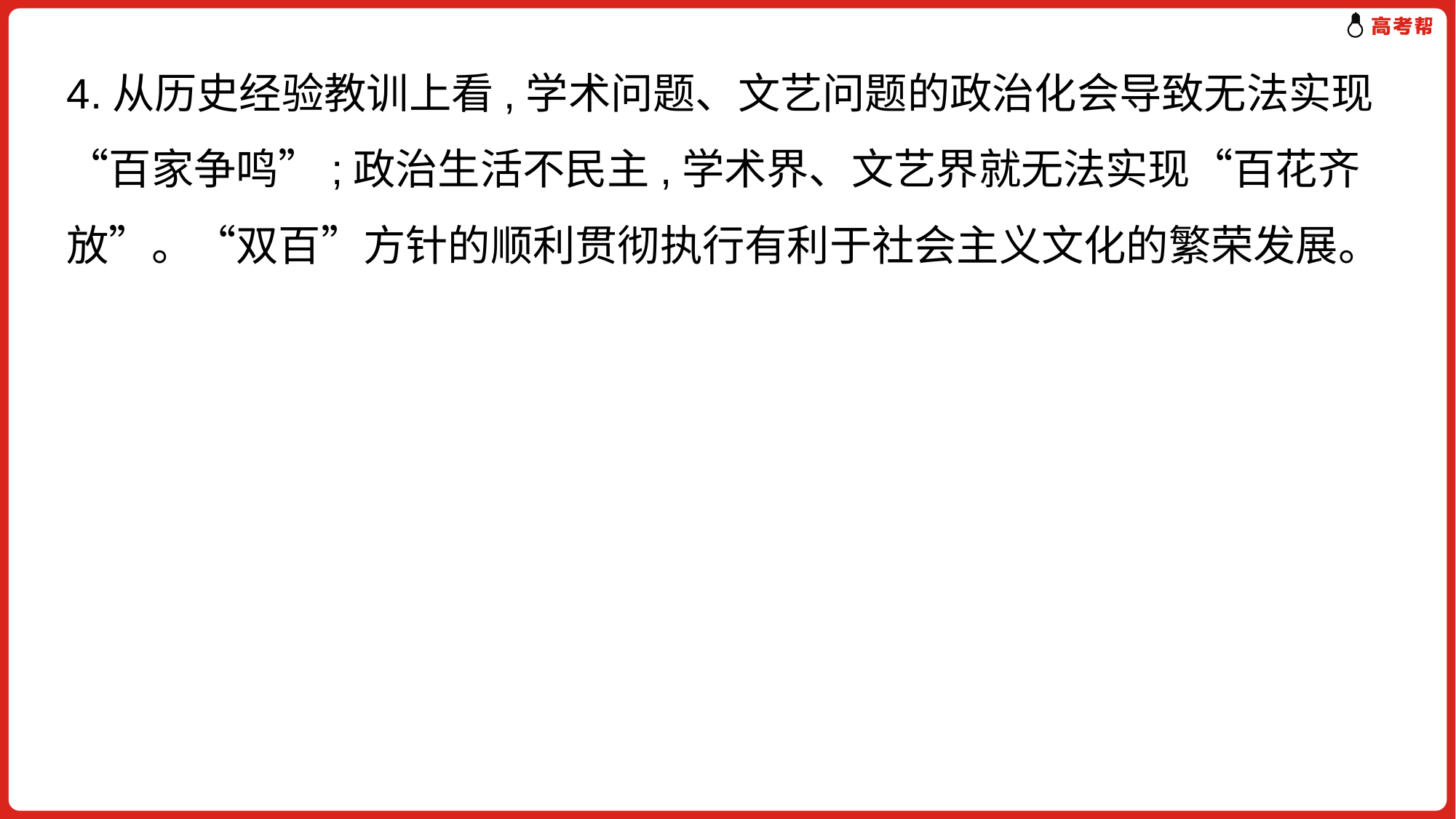

4.从历史经验教训上看,学术问题、文艺问题的政治化会导致无法实现“百家争鸣”;政治生活不民主,学术界、文艺界就无法实现“百花齐放”。“双百”方针的顺利贯彻执行有利于社会主义文化的繁荣发展。